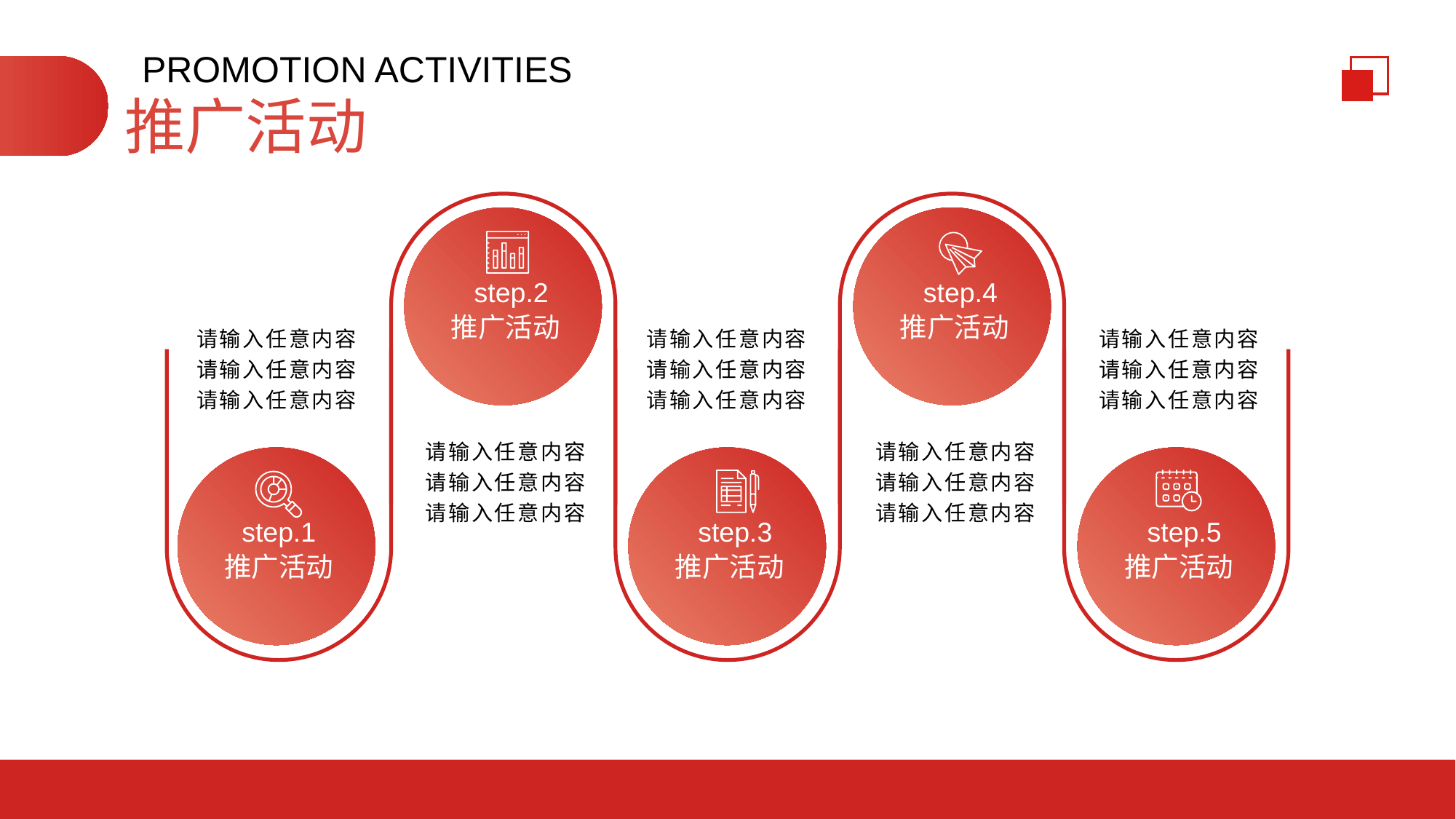

PROMOTION ACTIVITIES

推广活动

step.2
推广活动

step.4
推广活动

请输入任意内容
请输入任意内容
请输入任意内容
请输入任意内容
请输入任意内容
请输入任意内容
请输入任意内容
请输入任意内容
请输入任意内容
请输入任意内容
请输入任意内容
请输入任意内容
请输入任意内容
请输入任意内容
请输入任意内容

step.1
推广活动

step.3
推广活动

step.5
推广活动